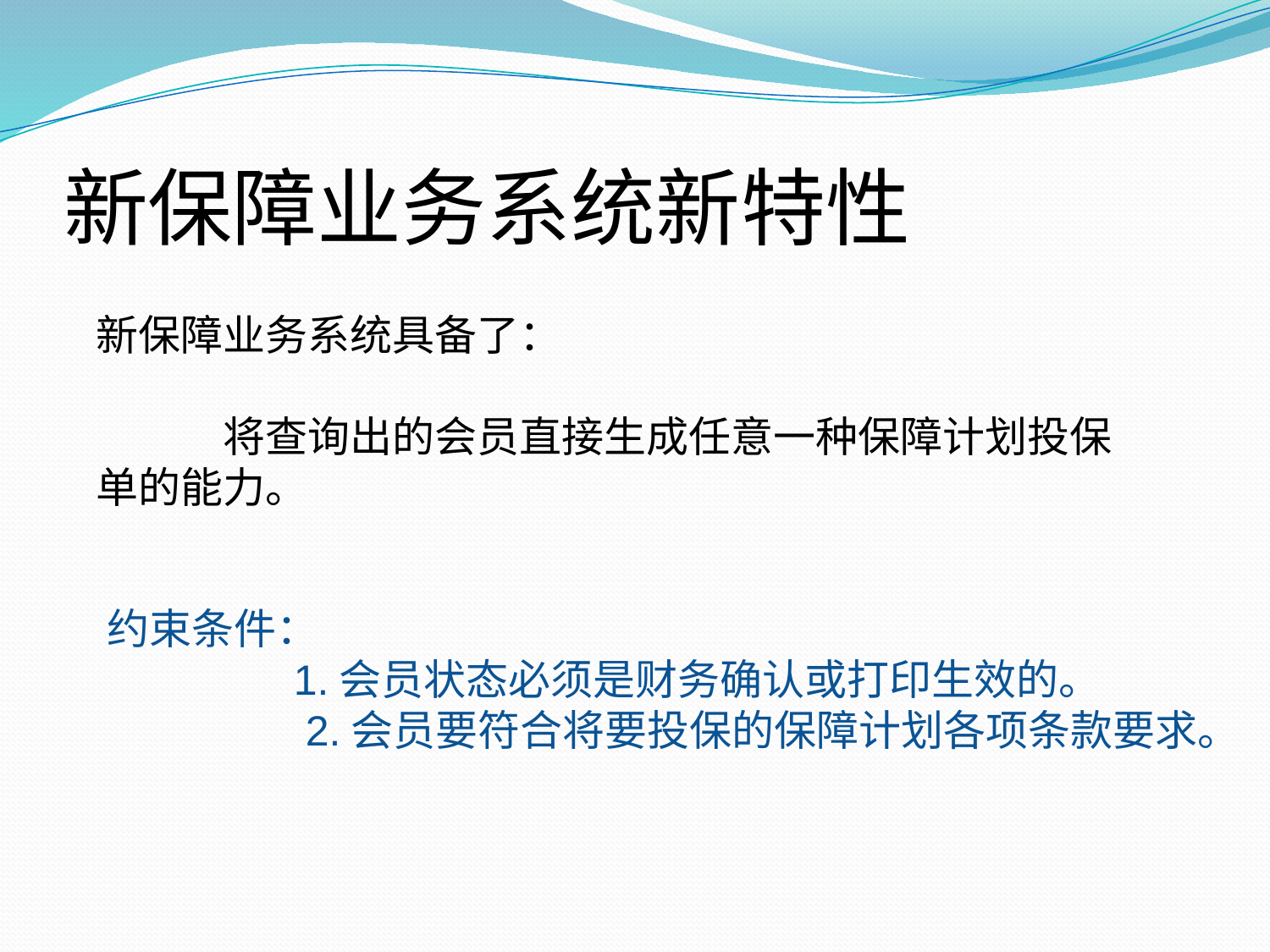

# 新保障业务系统新特性
新保障业务系统具备了：

	将查询出的会员直接生成任意一种保障计划投保单的能力。

约束条件：
	     1.会员状态必须是财务确认或打印生效的。
	      2.会员要符合将要投保的保障计划各项条款要求。